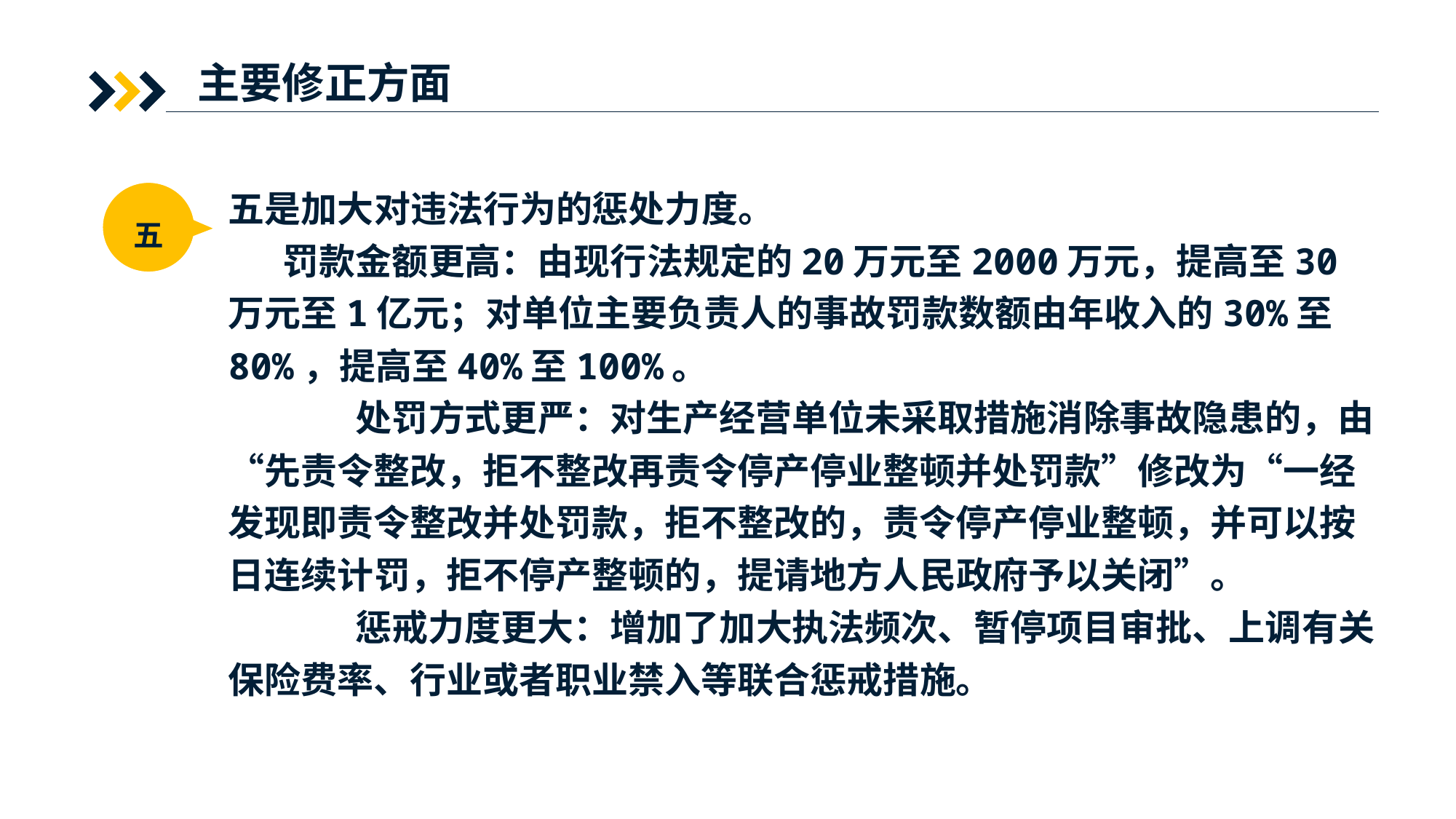

主要修正方面

五是加大对违法行为的惩处力度。
罚款金额更高：由现行法规定的20万元至2000万元，提高至30万元至1亿元；对单位主要负责人的事故罚款数额由年收入的30%至80%，提高至40%至100%。
　　处罚方式更严：对生产经营单位未采取措施消除事故隐患的，由“先责令整改，拒不整改再责令停产停业整顿并处罚款”修改为“一经发现即责令整改并处罚款，拒不整改的，责令停产停业整顿，并可以按日连续计罚，拒不停产整顿的，提请地方人民政府予以关闭”。
　　惩戒力度更大：增加了加大执法频次、暂停项目审批、上调有关保险费率、行业或者职业禁入等联合惩戒措施。

五